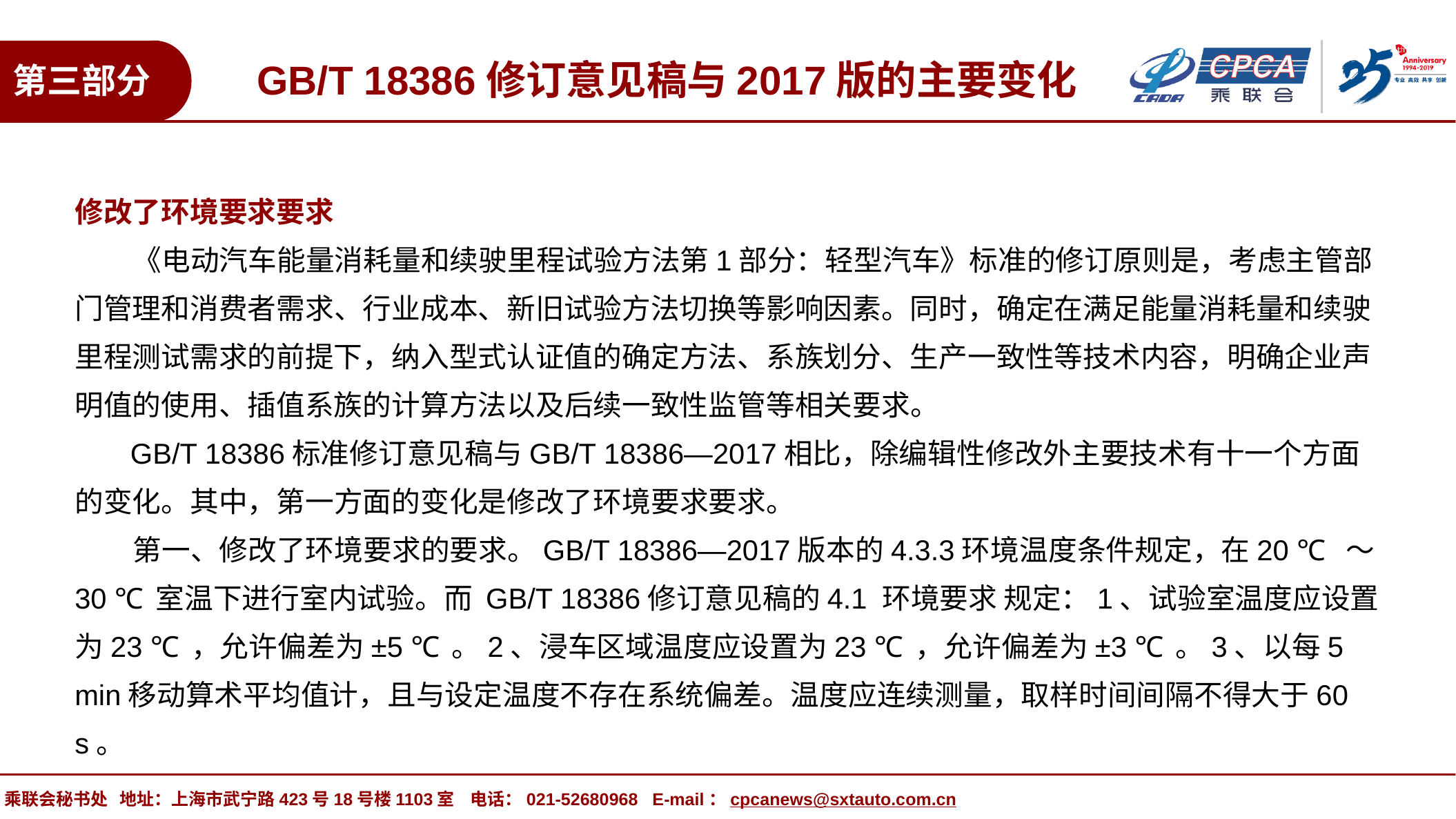

GB/T 18386修订意见稿与2017版的主要变化
第三部分
修改了环境要求要求
        《电动汽车能量消耗量和续驶里程试验方法第1部分：轻型汽车》标准的修订原则是，考虑主管部门管理和消费者需求、行业成本、新旧试验方法切换等影响因素。同时，确定在满足能量消耗量和续驶里程测试需求的前提下，纳入型式认证值的确定方法、系族划分、生产一致性等技术内容，明确企业声明值的使用、插值系族的计算方法以及后续一致性监管等相关要求。
       GB/T 18386标准修订意见稿与GB/T 18386—2017相比，除编辑性修改外主要技术有十一个方面的变化。其中，第一方面的变化是修改了环境要求要求。
        第一、修改了环境要求的要求。GB/T 18386—2017版本的4.3.3环境温度条件规定，在20 ℃ ～30 ℃室温下进行室内试验。而 GB/T 18386修订意见稿的4.1 环境要求 规定：1、试验室温度应设置为23 ℃，允许偏差为±5 ℃。2、浸车区域温度应设置为23 ℃，允许偏差为±3 ℃。3、以每5 min移动算术平均值计，且与设定温度不存在系统偏差。温度应连续测量，取样时间间隔不得大于60 s。